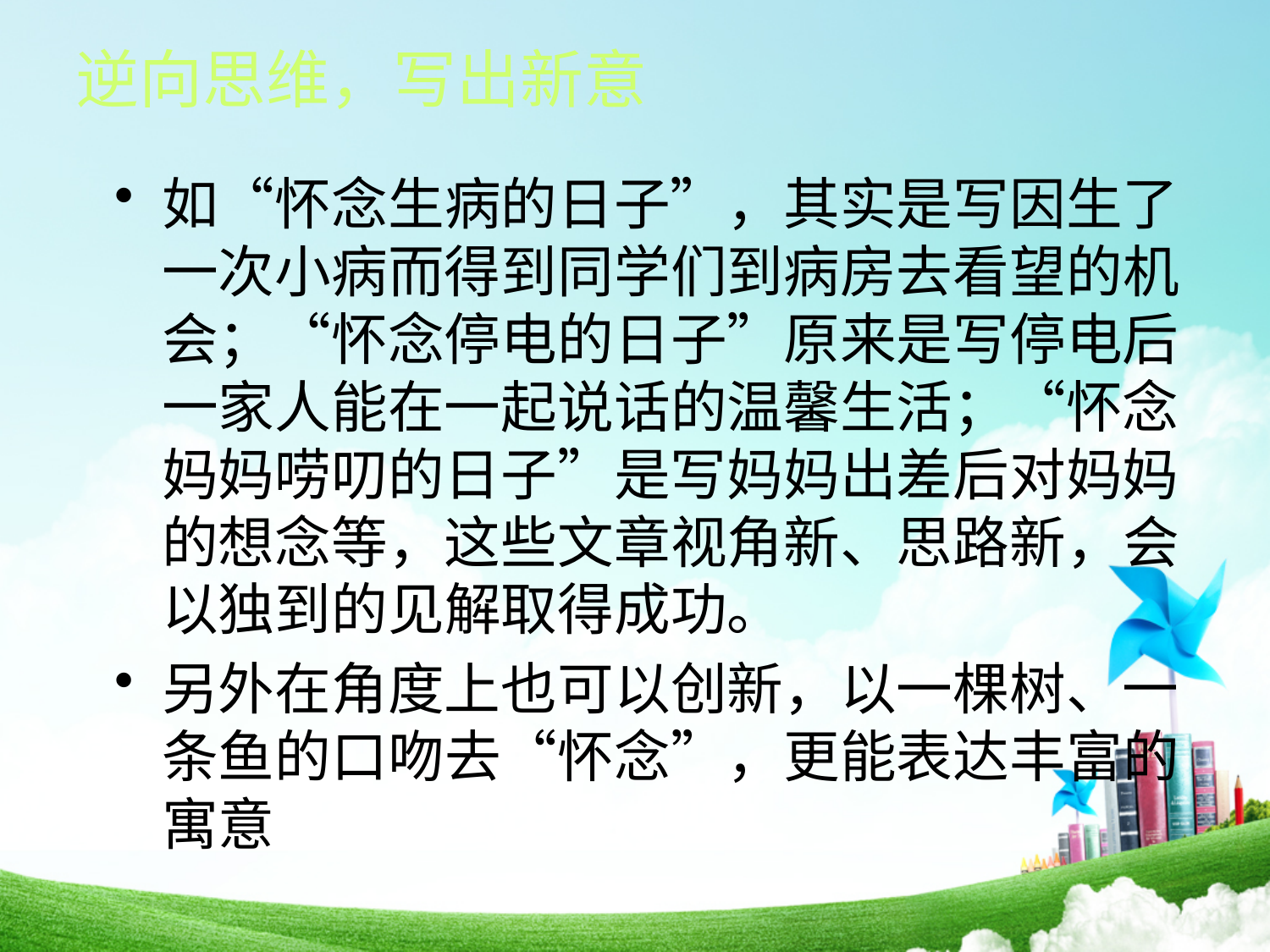

# 逆向思维，写出新意
如“怀念生病的日子”，其实是写因生了一次小病而得到同学们到病房去看望的机会；“怀念停电的日子”原来是写停电后一家人能在一起说话的温馨生活；“怀念妈妈唠叨的日子”是写妈妈出差后对妈妈的想念等，这些文章视角新、思路新，会以独到的见解取得成功。
另外在角度上也可以创新，以一棵树、一条鱼的口吻去“怀念”，更能表达丰富的寓意